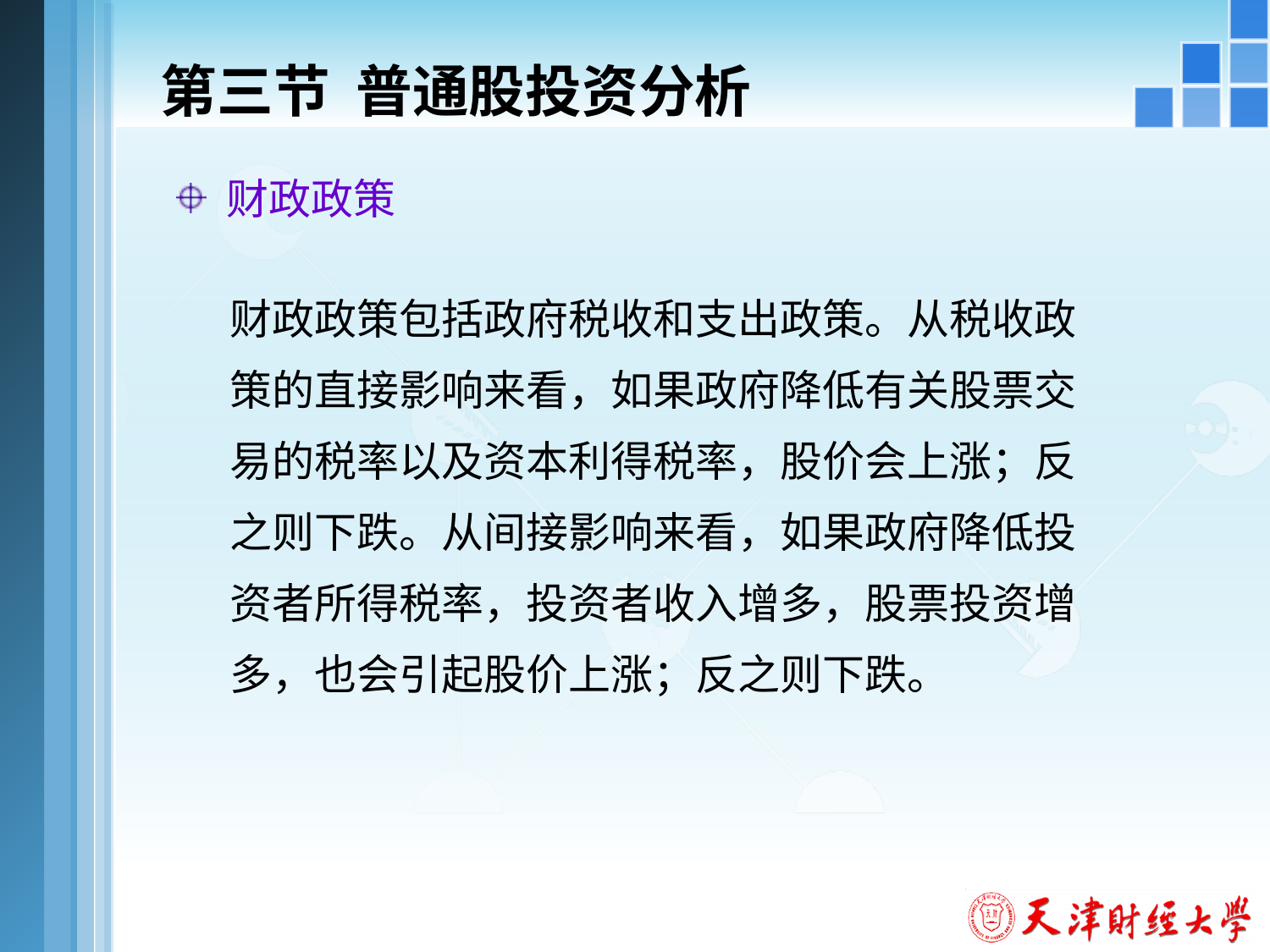

# 第三节  普通股投资分析
 财政政策
财政政策包括政府税收和支出政策。从税收政策的直接影响来看，如果政府降低有关股票交易的税率以及资本利得税率，股价会上涨；反之则下跌。从间接影响来看，如果政府降低投资者所得税率，投资者收入增多，股票投资增多，也会引起股价上涨；反之则下跌。